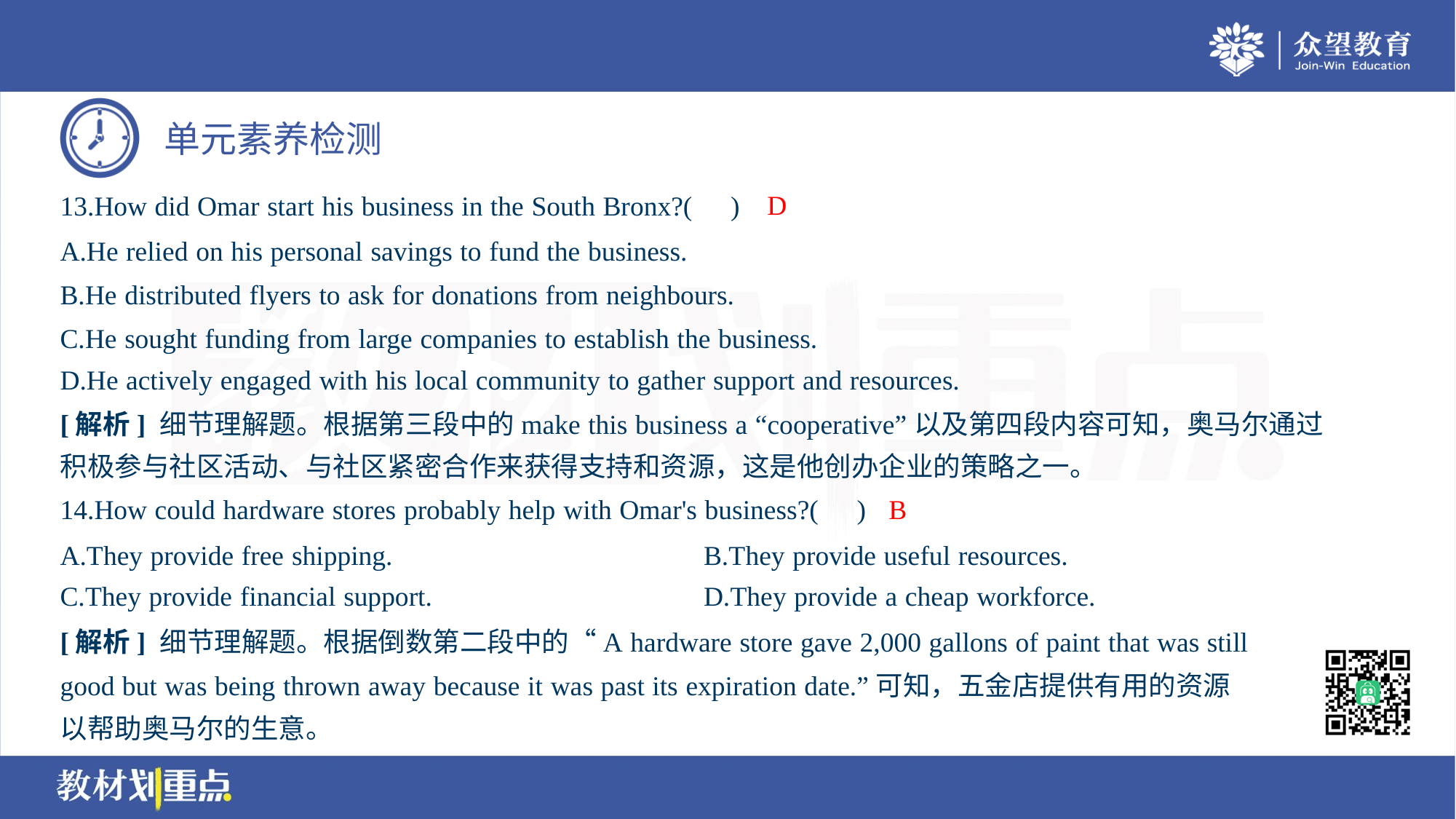

D
13.How did Omar start his business in the South Bronx?(     )
A.He relied on his personal savings to fund the business.
B.He distributed flyers to ask for donations from neighbours.
C.He sought funding from large companies to establish the business.
D.He actively engaged with his local community to gather support and resources.
[解析] 细节理解题。根据第三段中的make this business a “cooperative”以及第四段内容可知，奥马尔通过
积极参与社区活动、与社区紧密合作来获得支持和资源，这是他创办企业的策略之一。
B
14.How could hardware stores probably help with Omar's business?(     )
A.They provide free shipping.	B.They provide useful resources.
C.They provide financial support.	D.They provide a cheap workforce.
[解析] 细节理解题。根据倒数第二段中的“A hardware store gave 2,000 gallons of paint that was still
good but was being thrown away because it was past its expiration date.”可知，五金店提供有用的资源
以帮助奥马尔的生意。